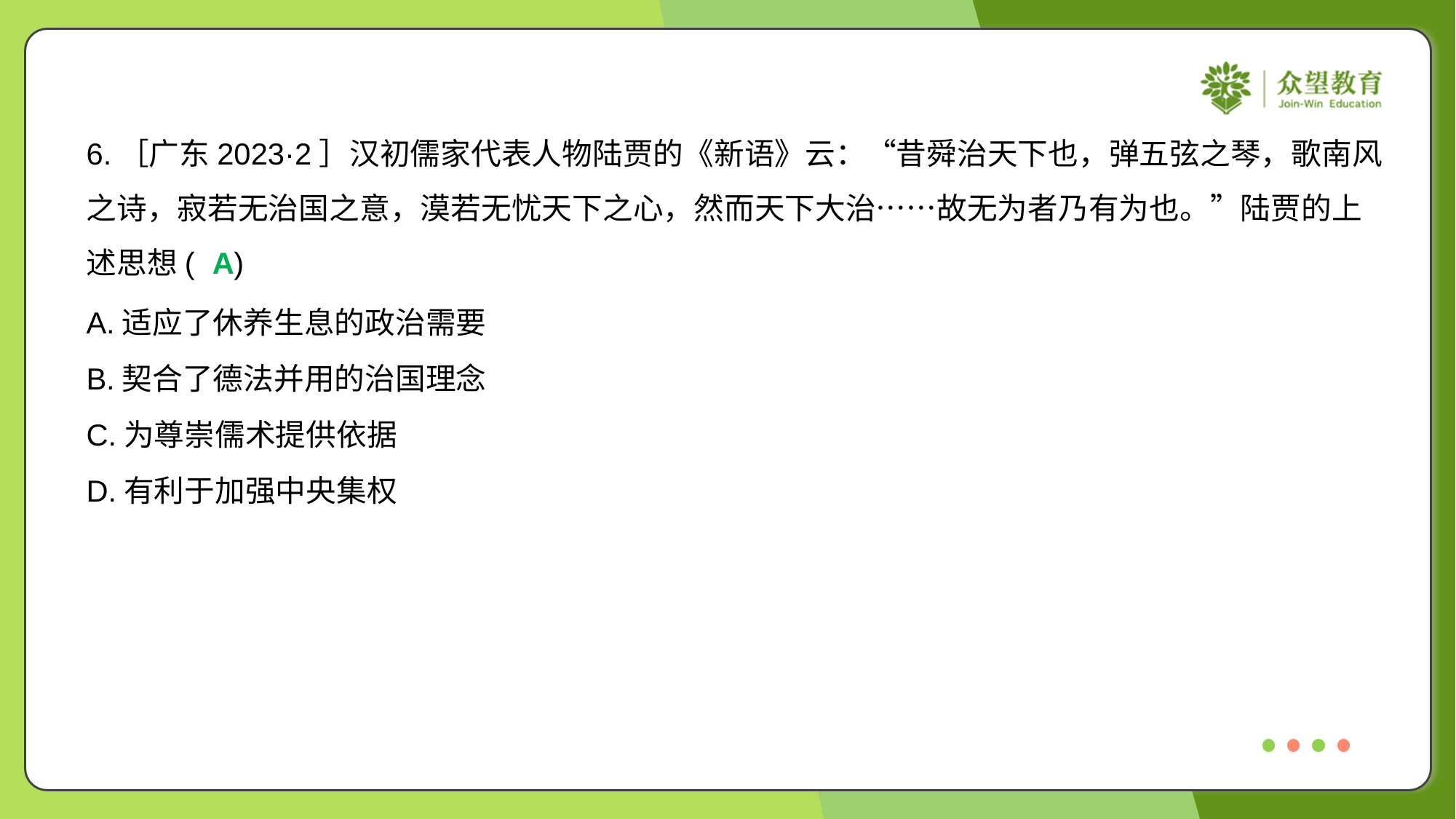

6.［广东2023·2］汉初儒家代表人物陆贾的《新语》云：“昔舜治天下也，弹五弦之琴，歌南风
之诗，寂若无治国之意，漠若无忧天下之心，然而天下大治……故无为者乃有为也。”陆贾的上
述思想(     )
A
A.适应了休养生息的政治需要
B.契合了德法并用的治国理念
C.为尊崇儒术提供依据
D.有利于加强中央集权